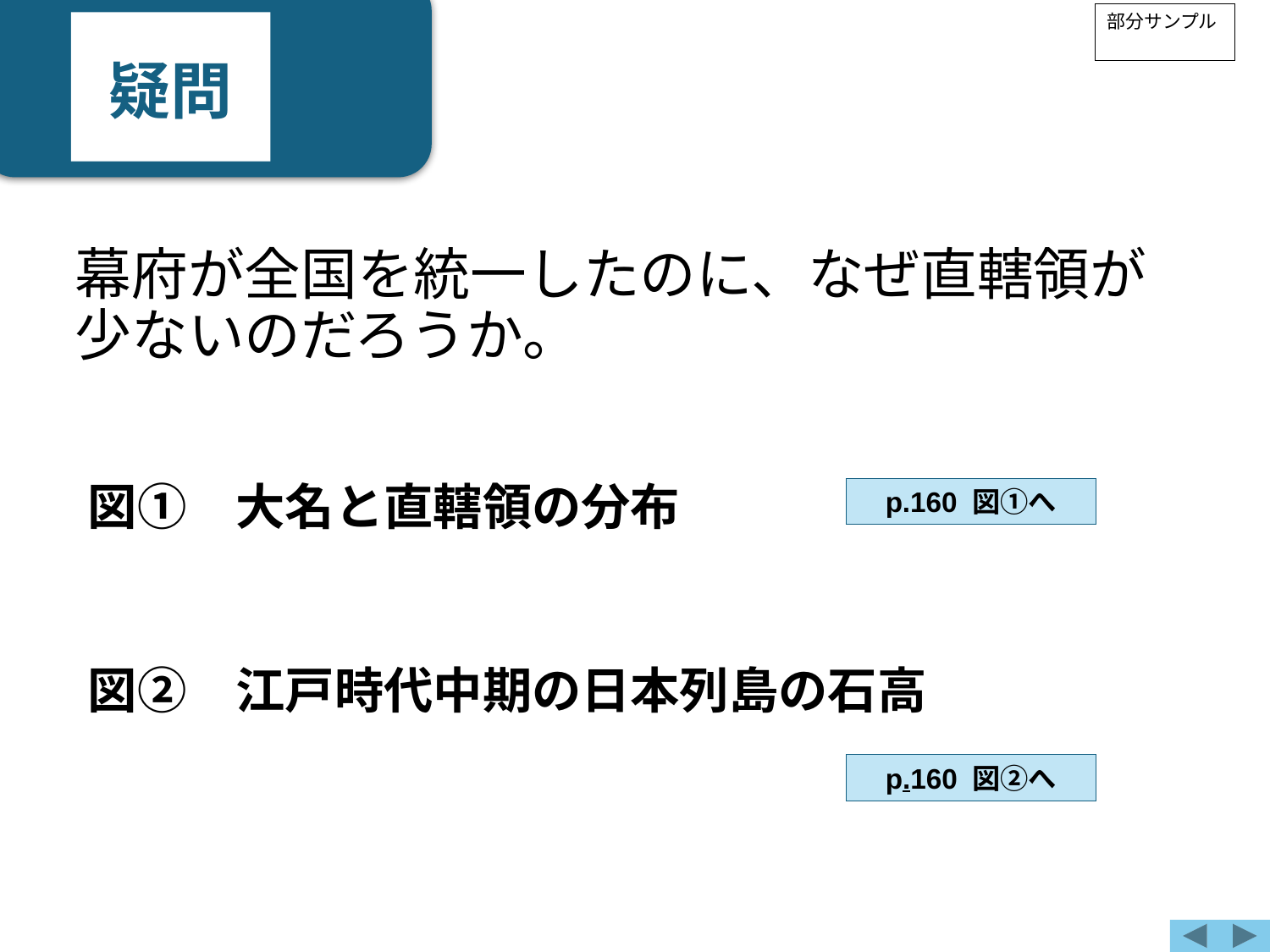

疑問
部分サンプル
幕府が全国を統一したのに、なぜ直轄領が少ないのだろうか。
図①　大名と直轄領の分布
p.160 図①へ
図②　江戸時代中期の日本列島の石高
p.160 図②へ